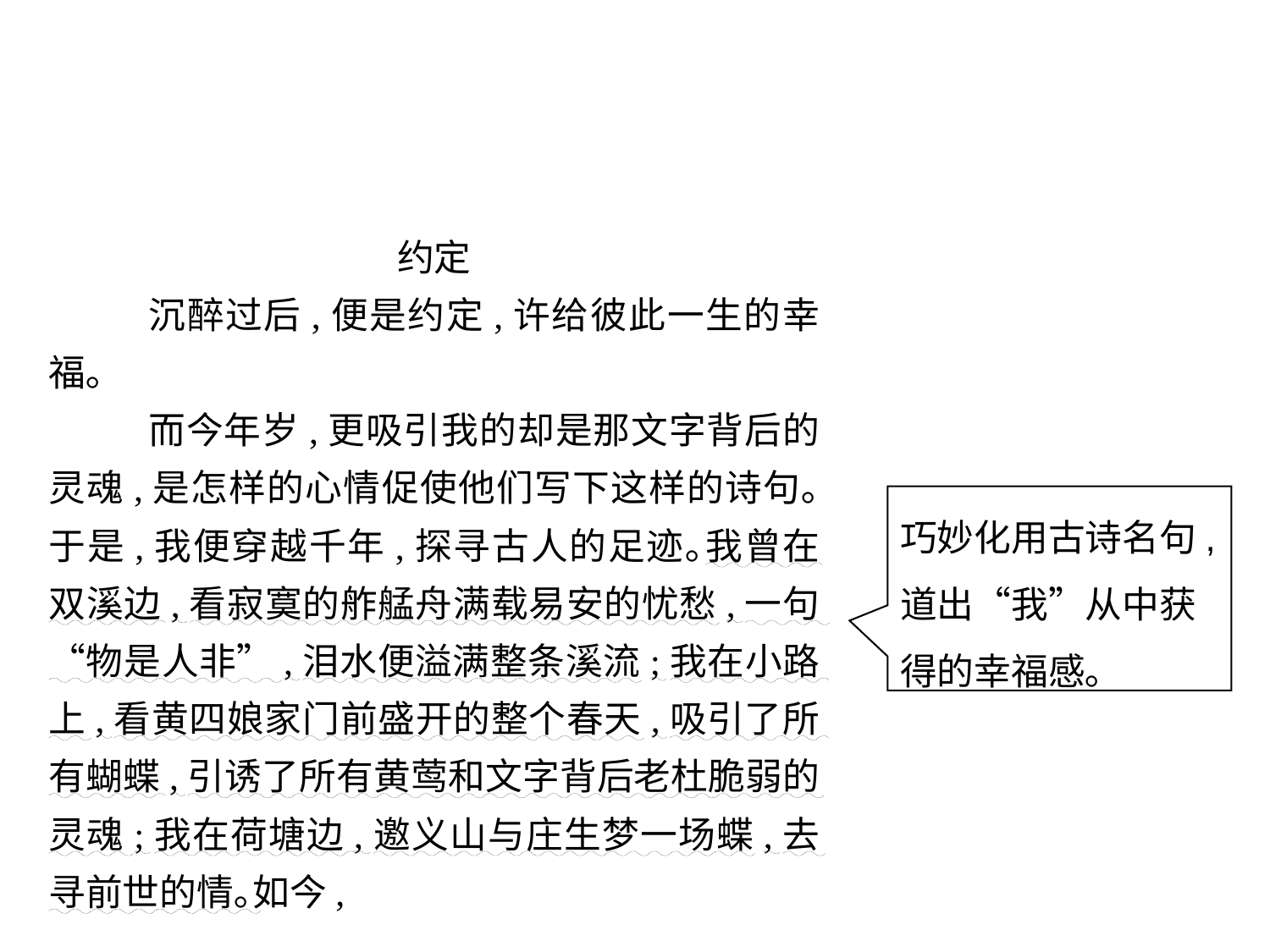

约定
沉醉过后,便是约定,许给彼此一生的幸福｡
而今年岁,更吸引我的却是那文字背后的灵魂,是怎样的心情促使他们写下这样的诗句｡于是,我便穿越千年,探寻古人的足迹｡我曾在双溪边,看寂寞的舴艋舟满载易安的忧愁,一句“物是人非”,泪水便溢满整条溪流;我在小路上,看黄四娘家门前盛开的整个春天,吸引了所有蝴蝶,引诱了所有黄莺和文字背后老杜脆弱的灵魂;我在荷塘边,邀义山与庄生梦一场蝶,去寻前世的情｡如今,

巧妙化用古诗名句,道出“我”从中获得的幸福感｡